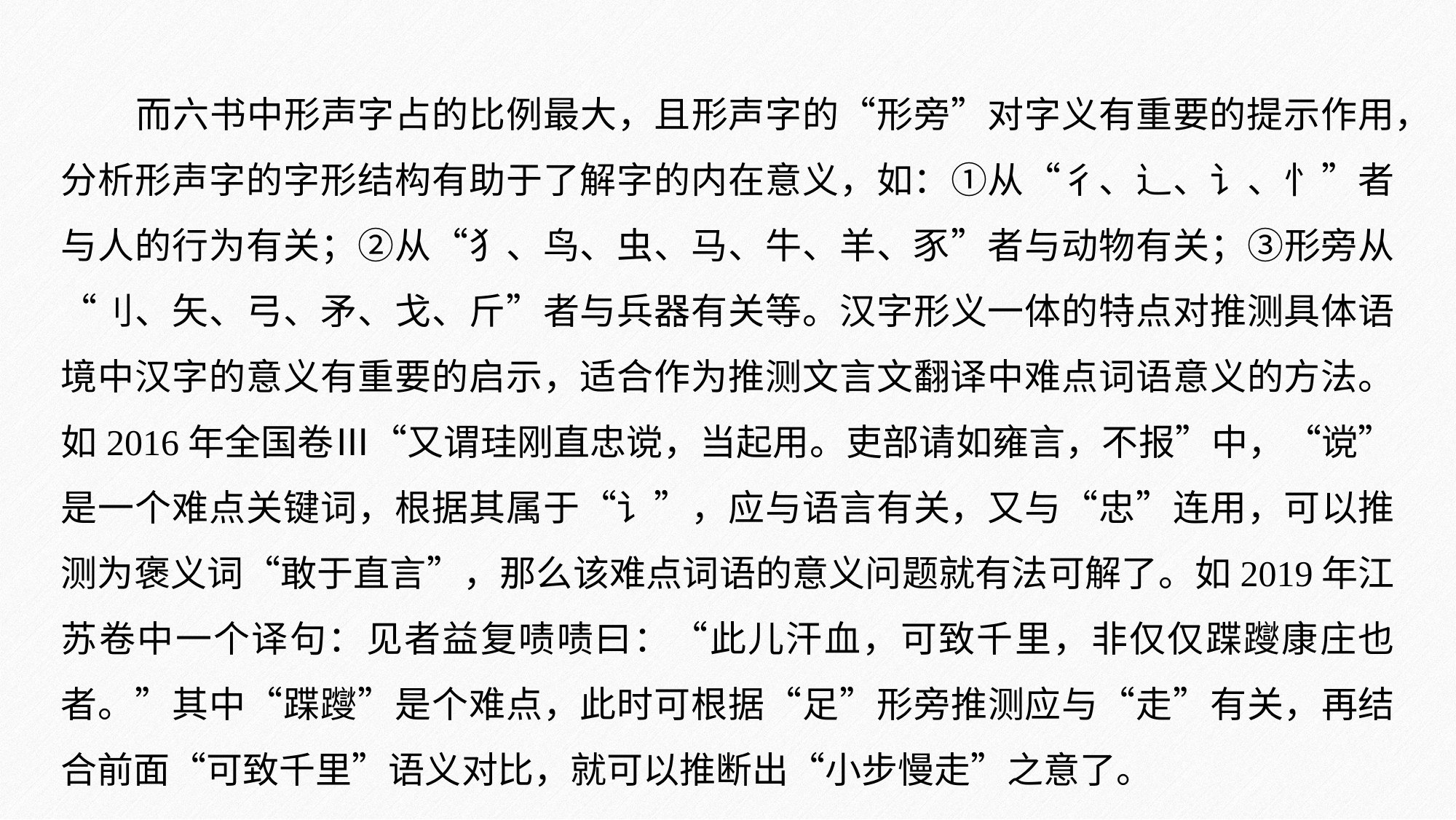

而六书中形声字占的比例最大，且形声字的“形旁”对字义有重要的提示作用，分析形声字的字形结构有助于了解字的内在意义，如：①从“彳、辶、讠、忄”者与人的行为有关；②从“犭、鸟、虫、马、牛、羊、豕”者与动物有关；③形旁从“刂、矢、弓、矛、戈、斤”者与兵器有关等。汉字形义一体的特点对推测具体语境中汉字的意义有重要的启示，适合作为推测文言文翻译中难点词语意义的方法。如2016年全国卷Ⅲ“又谓珪刚直忠谠，当起用。吏部请如雍言，不报”中，“谠”是一个难点关键词，根据其属于“讠”，应与语言有关，又与“忠”连用，可以推测为褒义词“敢于直言”，那么该难点词语的意义问题就有法可解了。如2019年江苏卷中一个译句：见者益复啧啧曰：“此儿汗血，可致千里，非仅仅蹀躞康庄也者。”其中“蹀躞”是个难点，此时可根据“足”形旁推测应与“走”有关，再结合前面“可致千里”语义对比，就可以推断出“小步慢走”之意了。